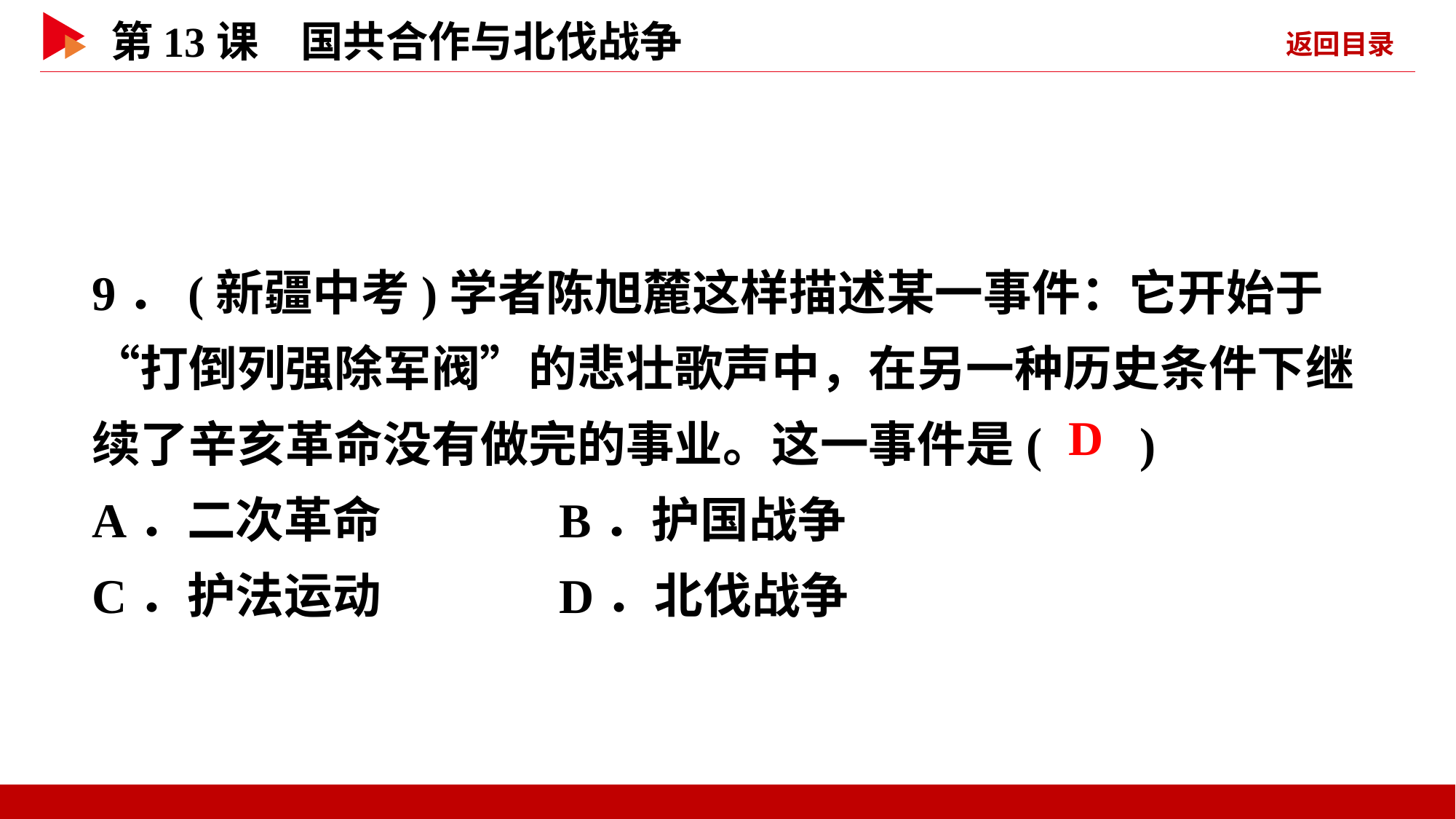

9．(新疆中考)学者陈旭麓这样描述某一事件：它开始于“打倒列强除军阀”的悲壮歌声中，在另一种历史条件下继续了辛亥革命没有做完的事业。这一事件是(        )
A．二次革命               B．护国战争
C．护法运动               D．北伐战争
   D